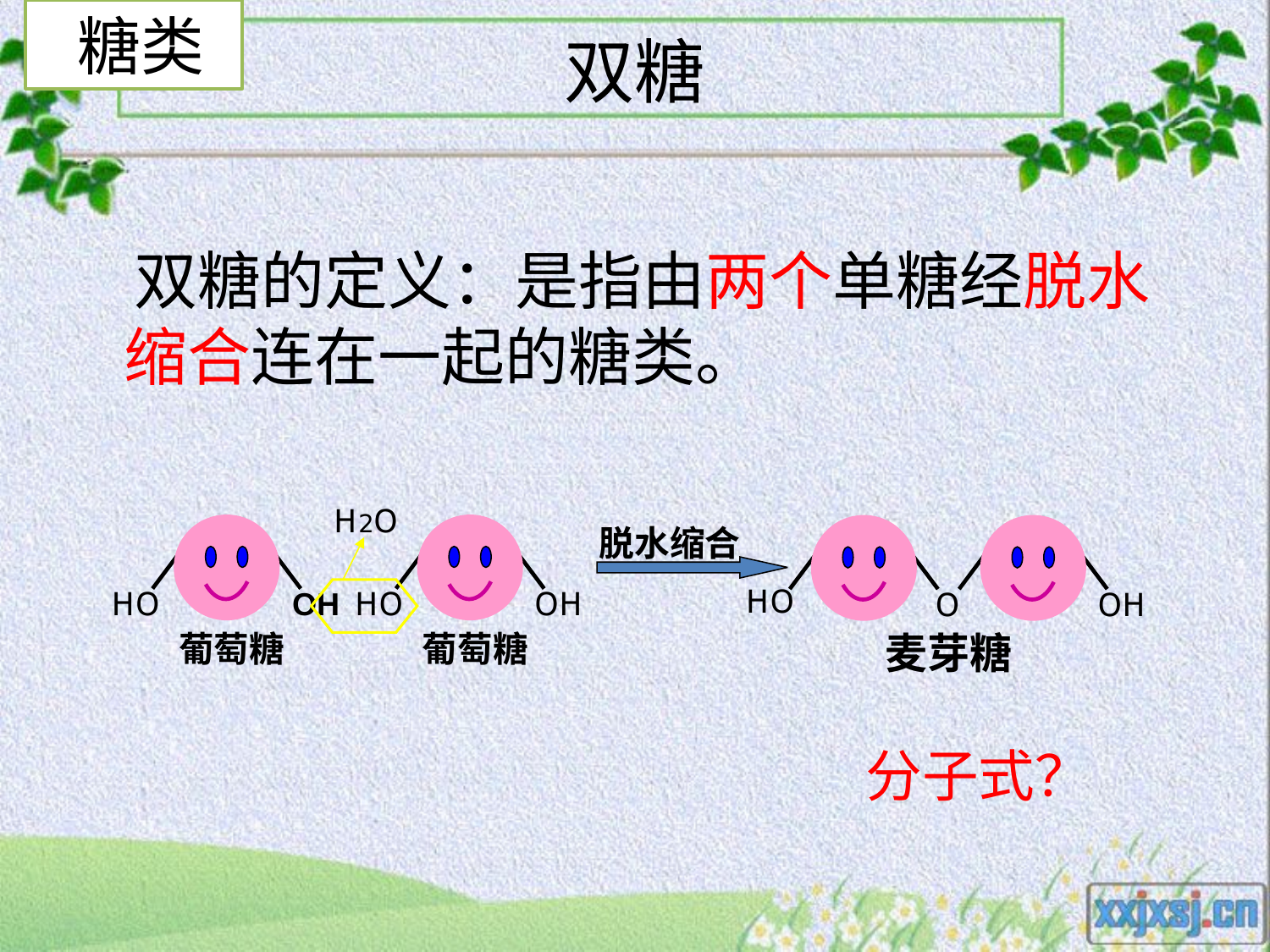

糖类
# 双糖
   双糖的定义：是指由两个单糖经脱水缩合连在一起的糖类。

H2O

HO
OH
葡萄糖

HO
OH
葡萄糖
脱水缩合

HO
O
OH
麦芽糖
分子式？